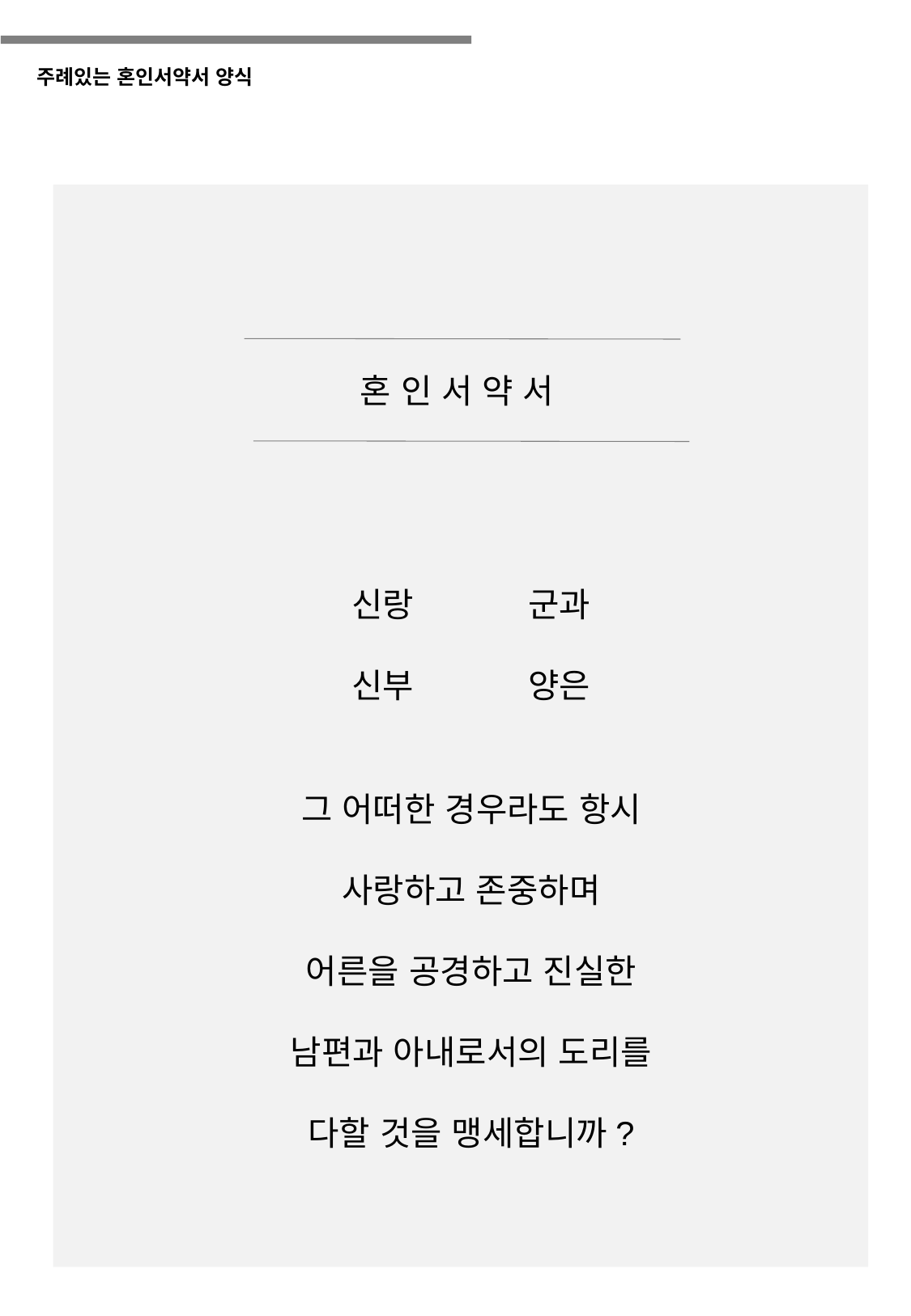

주례있는 혼인서약서 양식

혼 인 서 약 서
신랑            군과
신부            양은

그 어떠한 경우라도 항시
사랑하고 존중하며
어른을 공경하고 진실한
남편과 아내로서의 도리를
다할 것을 맹세합니까?